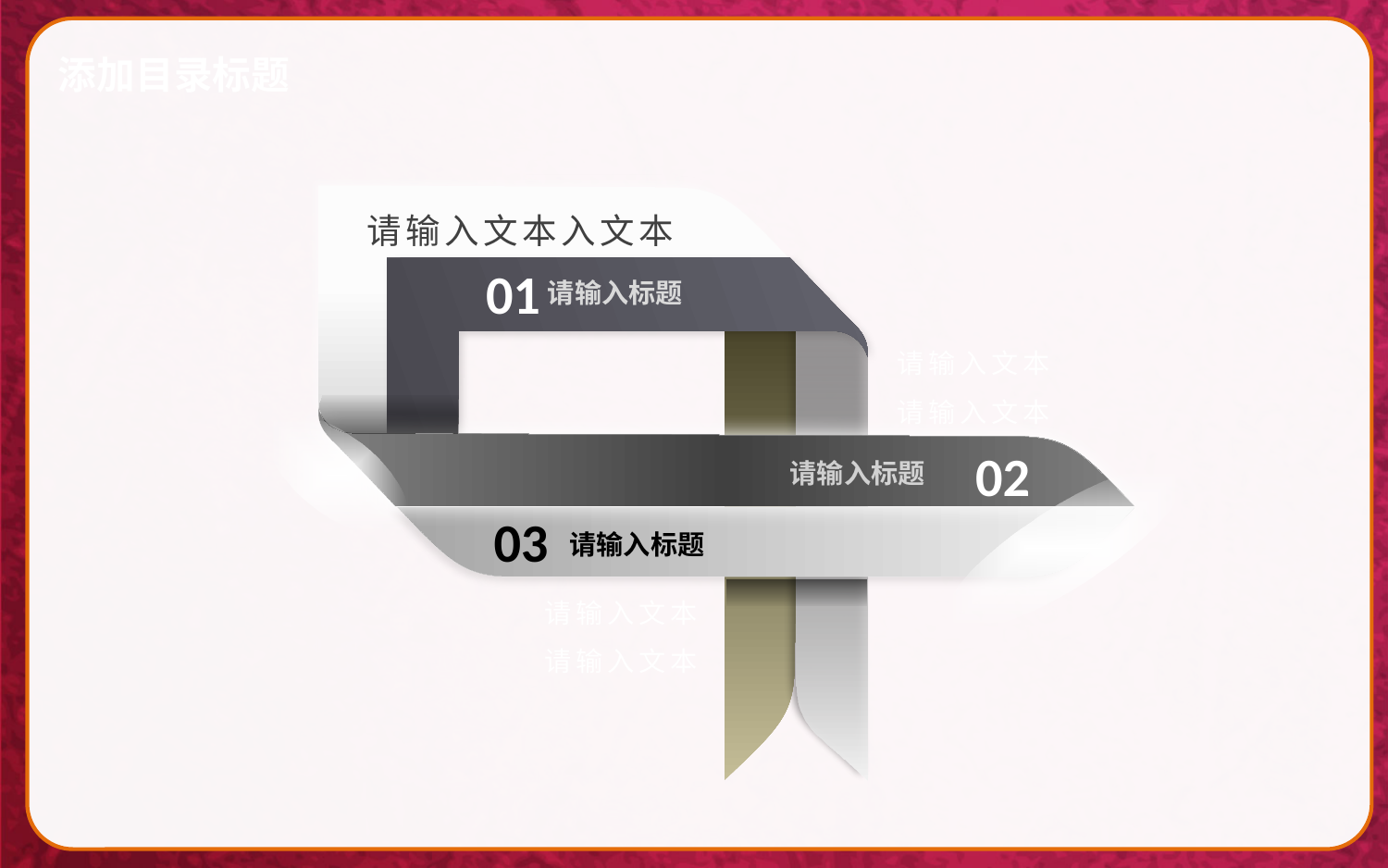

#
添加目录标题

请输入文本入文本

01
请输入标题
请输入文本
请输入文本

02
请输入标题
03

请输入标题
请输入文本
请输入文本